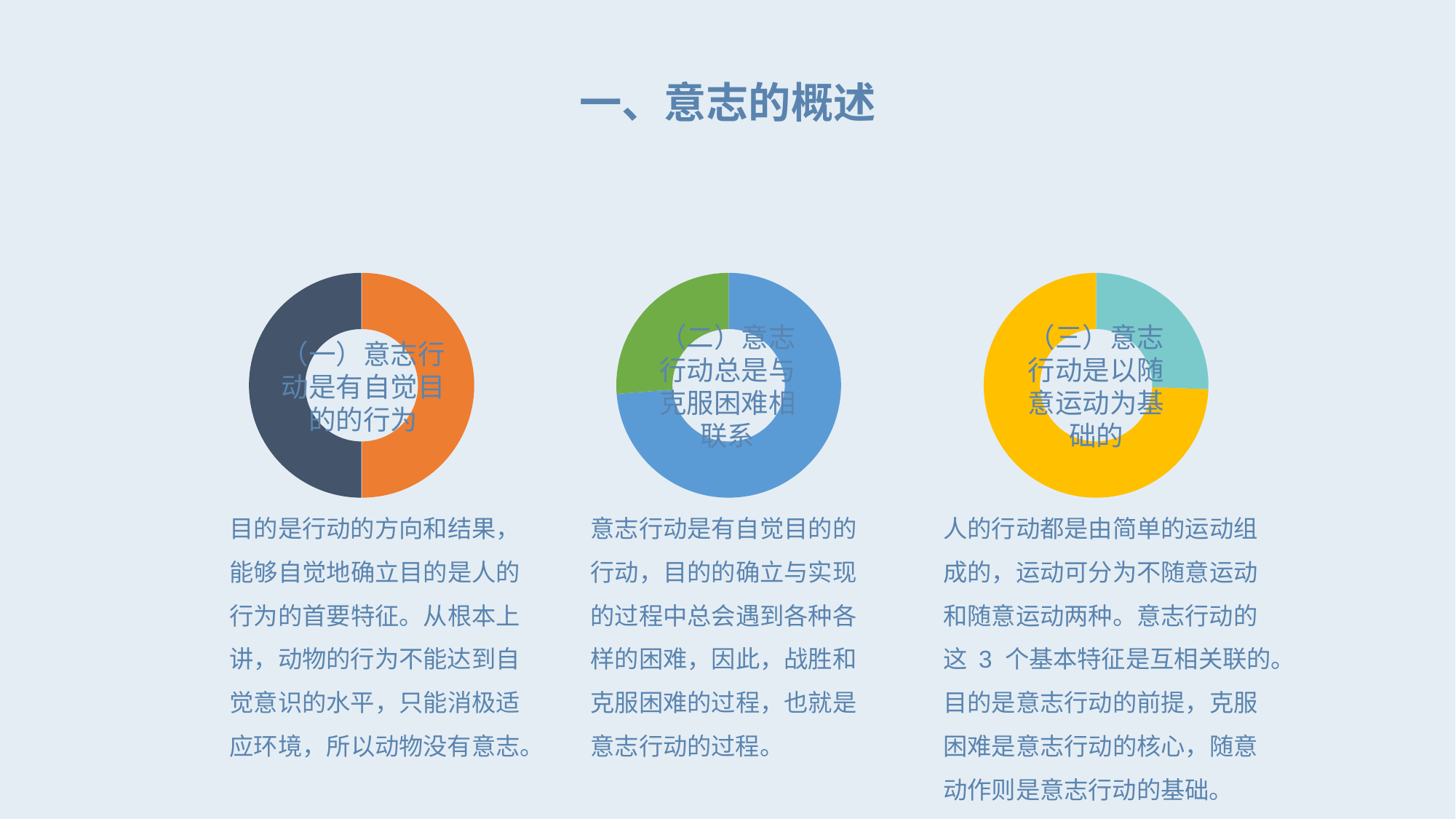

一、意志的概述

### Chart

| Category | 销售额 |
|---|---|
| 第一季度 | 3.2 |
| 第二季度 | 3.2 |
|  | None |
|  | None |
（一）意志行动是有自觉目的的行为
目的是行动的方向和结果，能够自觉地确立目的是人的行为的首要特征。从根本上讲，动物的行为不能达到自觉意识的水平，只能消极适应环境，所以动物没有意志。

### Chart

| Category | 销售额 |
|---|---|
| 第一季度 | 9.0 |
| 第二季度 | 3.2 |
|  | None |
|  | None |
（二）意志行动总是与克服困难相联系
意志行动是有自觉目的的行动，目的的确立与实现的过程中总会遇到各种各样的困难，因此，战胜和克服困难的过程，也就是意志行动的过程。

### Chart

| Category | 销售额 |
|---|---|
| 第一季度 | 1.1 |
| 第二季度 | 3.2 |
|  | None |
|  | None |
（三）意志行动是以随意运动为基础的
人的行动都是由简单的运动组成的，运动可分为不随意运动和随意运动两种。意志行动的这 3 个基本特征是互相关联的。目的是意志行动的前提，克服困难是意志行动的核心，随意动作则是意志行动的基础。